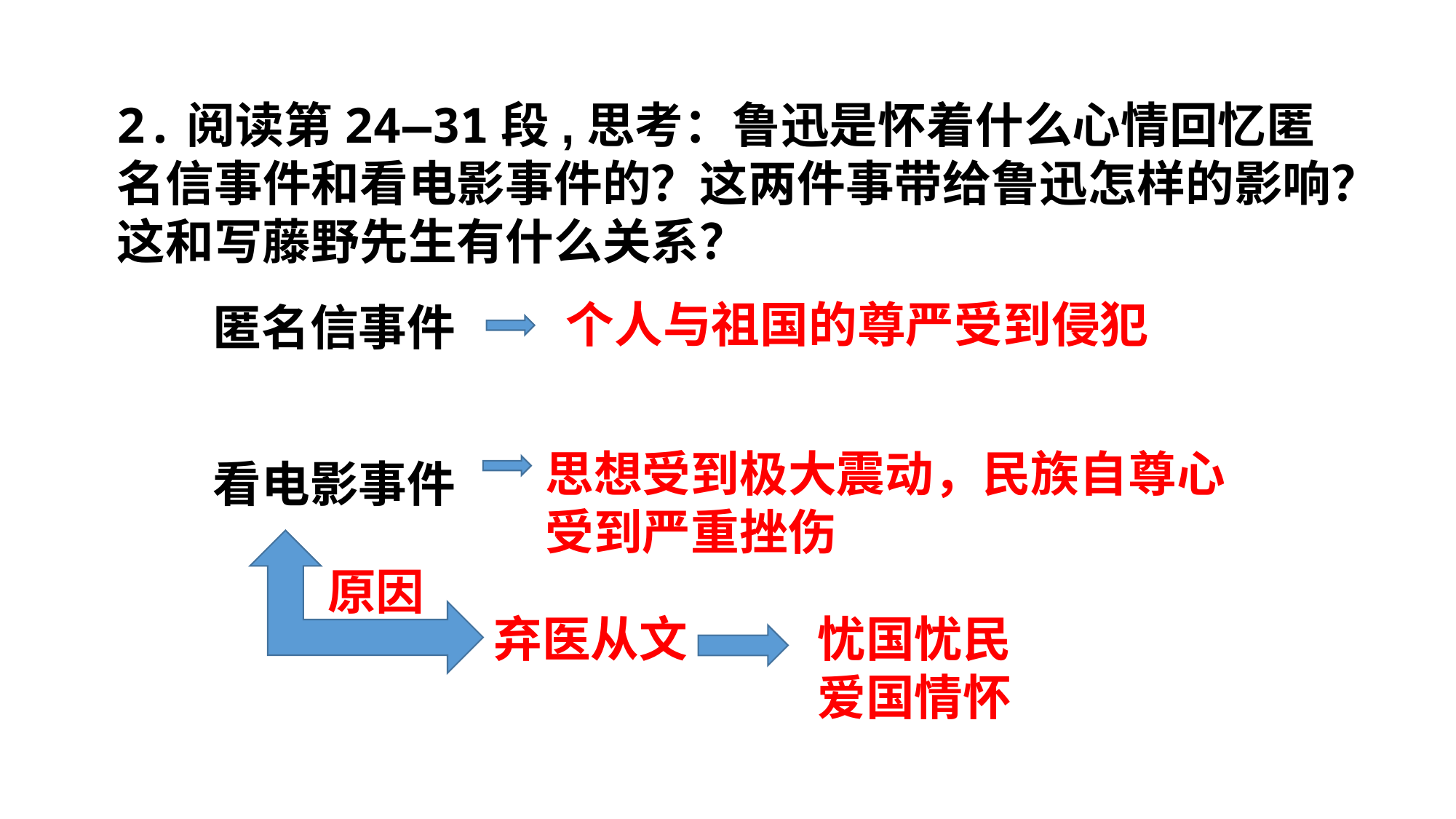

2.阅读第24—31段,思考：鲁迅是怀着什么心情回忆匿名信事件和看电影事件的？这两件事带给鲁迅怎样的影响？这和写藤野先生有什么关系？
个人与祖国的尊严受到侵犯
匿名信事件

看电影事件

忧国忧民爱国情怀
弃医从文

思想受到极大震动，民族自尊心受到严重挫伤

原因